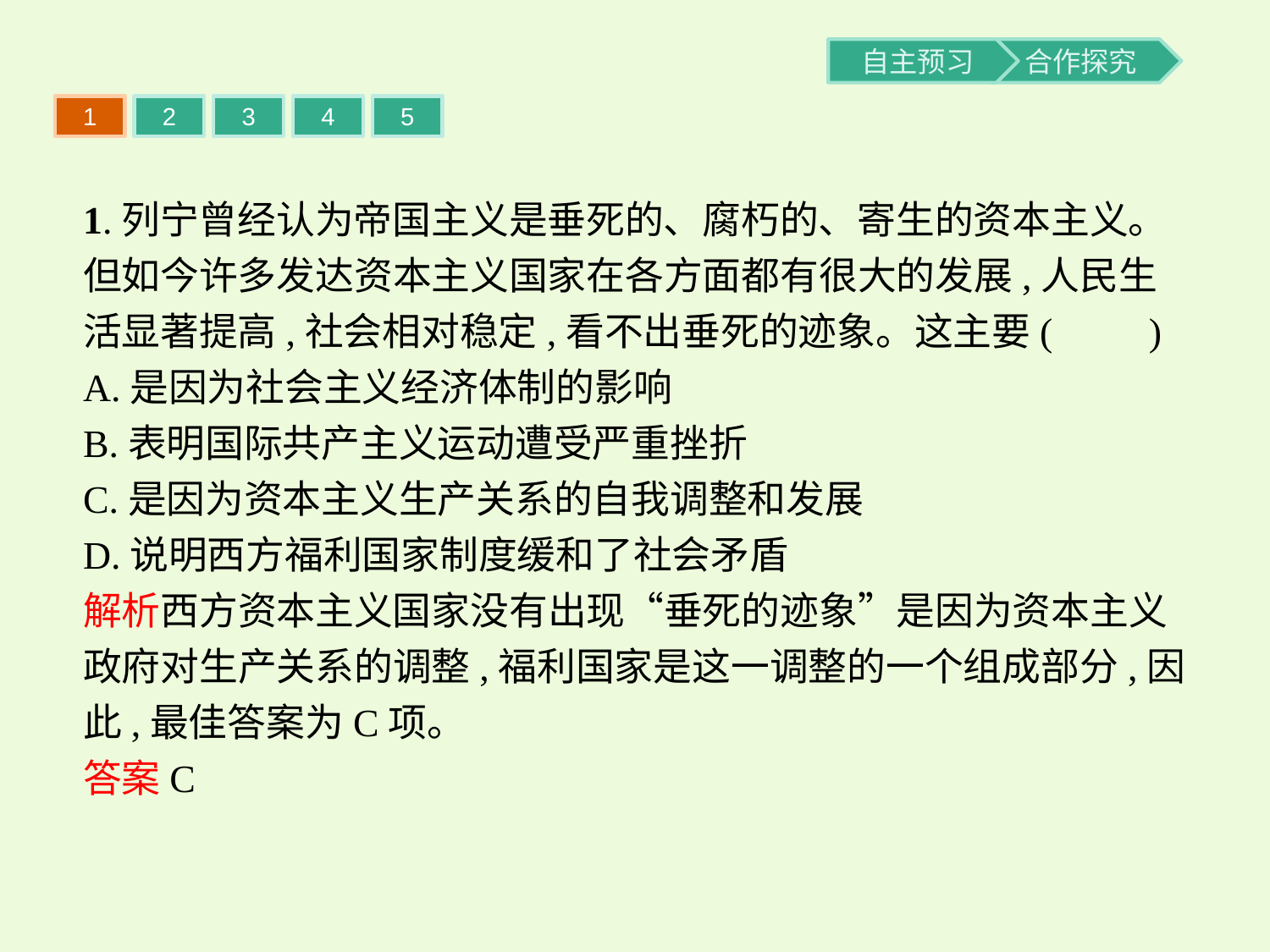

1
2
3
4
5
1.列宁曾经认为帝国主义是垂死的、腐朽的、寄生的资本主义。但如今许多发达资本主义国家在各方面都有很大的发展,人民生活显著提高,社会相对稳定,看不出垂死的迹象。这主要(　　)
A.是因为社会主义经济体制的影响
B.表明国际共产主义运动遭受严重挫折
C.是因为资本主义生产关系的自我调整和发展
D.说明西方福利国家制度缓和了社会矛盾
解析西方资本主义国家没有出现“垂死的迹象”是因为资本主义政府对生产关系的调整,福利国家是这一调整的一个组成部分,因此,最佳答案为C项。
答案C